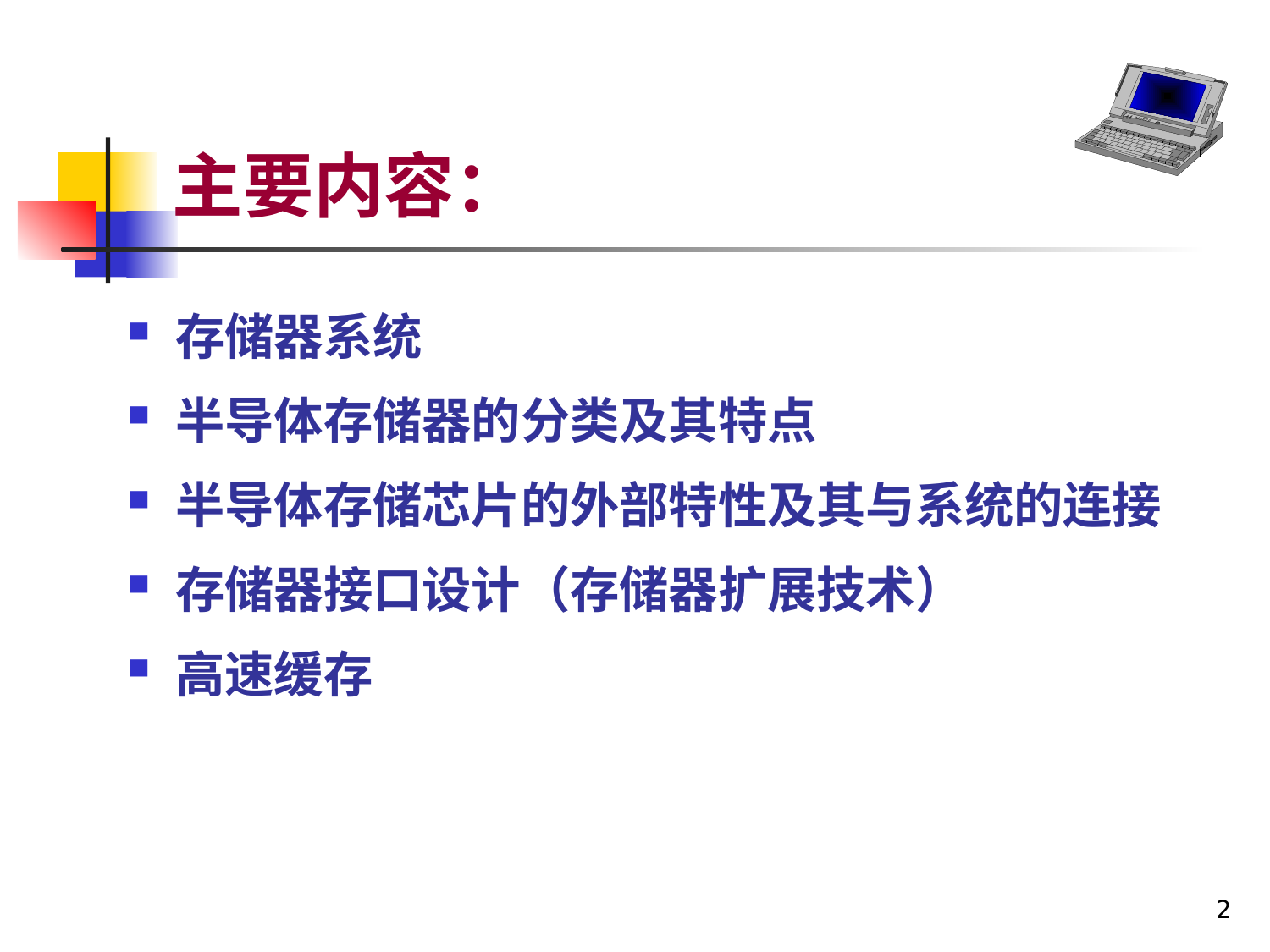

# 主要内容：
存储器系统
半导体存储器的分类及其特点
半导体存储芯片的外部特性及其与系统的连接
存储器接口设计（存储器扩展技术）
高速缓存
2